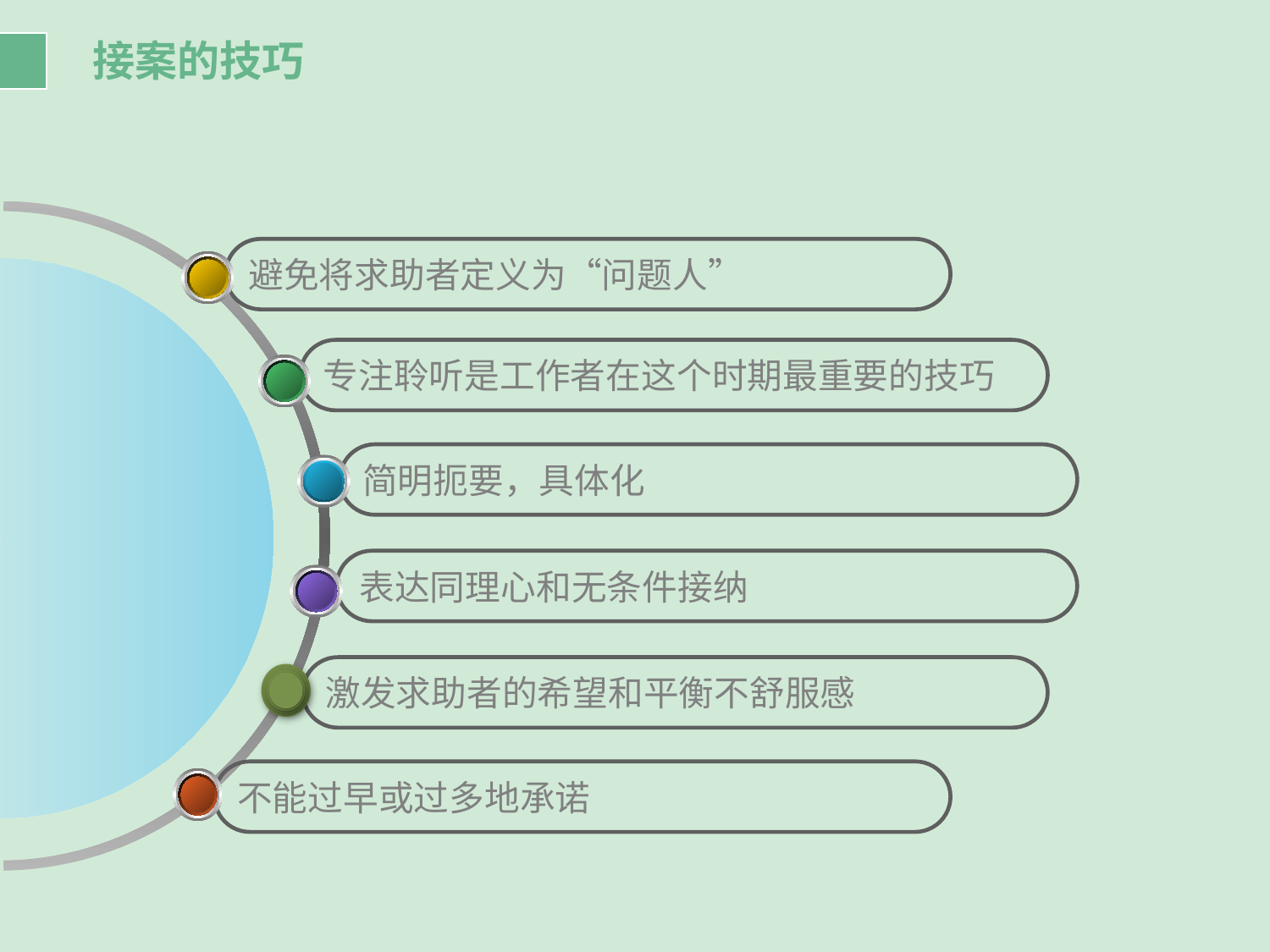

接案的技巧

避免将求助者定义为“问题人”

专注聆听是工作者在这个时期最重要的技巧

简明扼要，具体化

表达同理心和无条件接纳

激发求助者的希望和平衡不舒服感

不能过早或过多地承诺